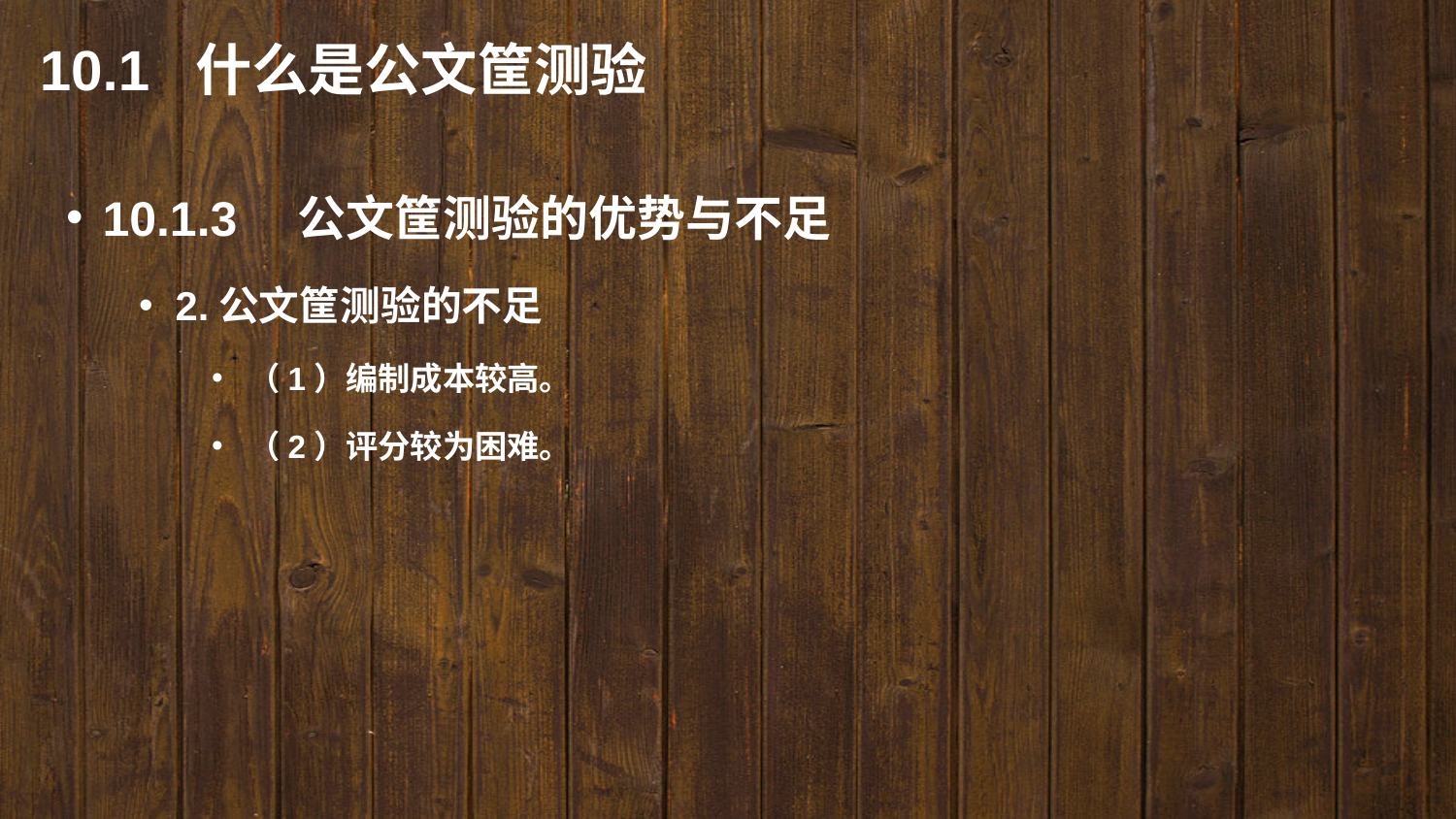

10.1  什么是公文筐测验
10.1.3　公文筐测验的优势与不足
2.公文筐测验的不足
（1）编制成本较高。
（2）评分较为困难。